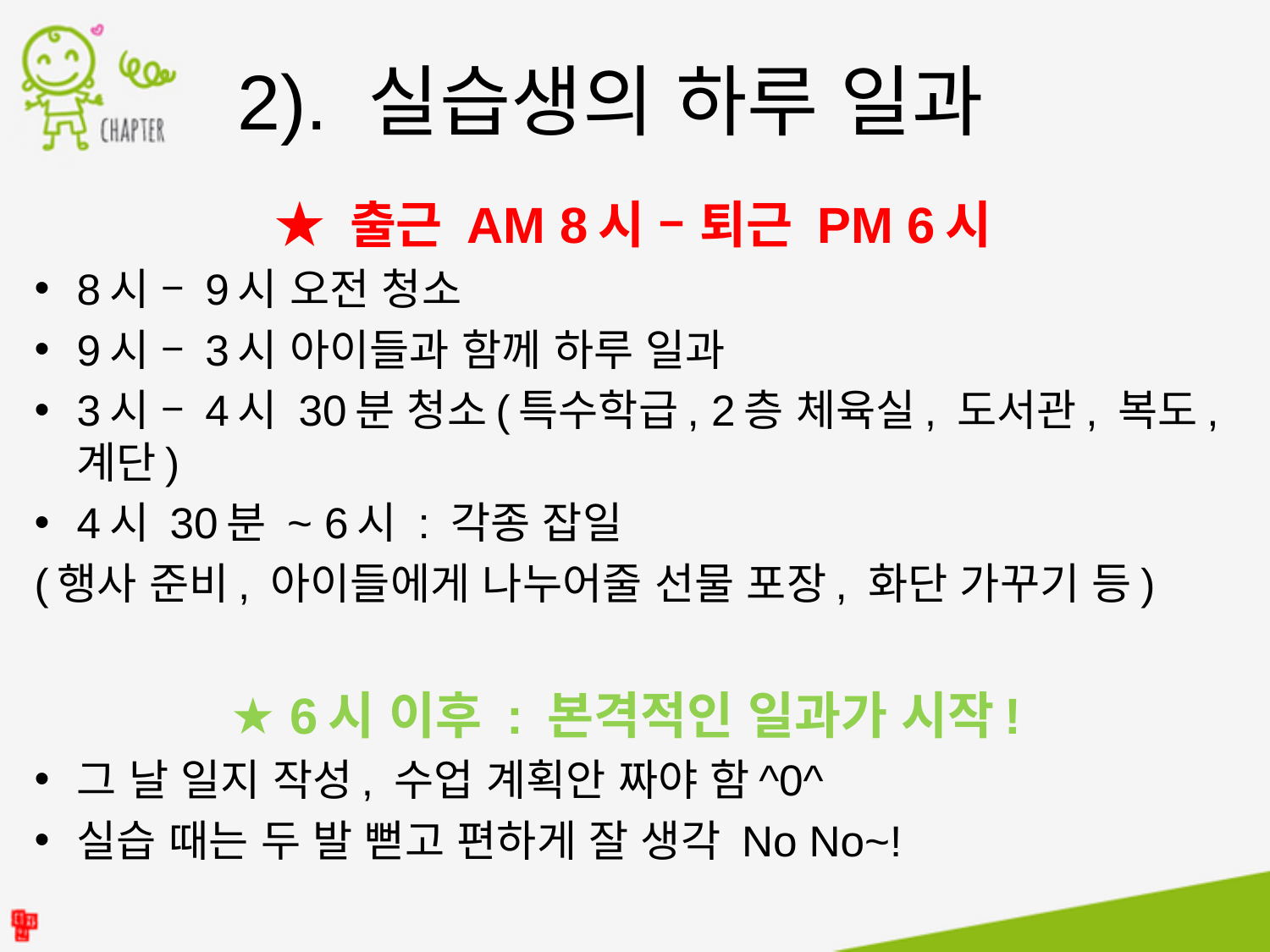

2). 실습생의 하루 일과
★ 출근 AM 8시 – 퇴근 PM 6시
8시 – 9시 오전 청소
9시 – 3시 아이들과 함께 하루 일과
3시 – 4시 30분 청소(특수학급, 2층 체육실, 도서관, 복도, 계단)
4시 30분 ~ 6시 : 각종 잡일
(행사 준비, 아이들에게 나누어줄 선물 포장, 화단 가꾸기 등)

★ 6시 이후 : 본격적인 일과가 시작!
그 날 일지 작성, 수업 계획안 짜야 함^0^
실습 때는 두 발 뻗고 편하게 잘 생각 No No~!